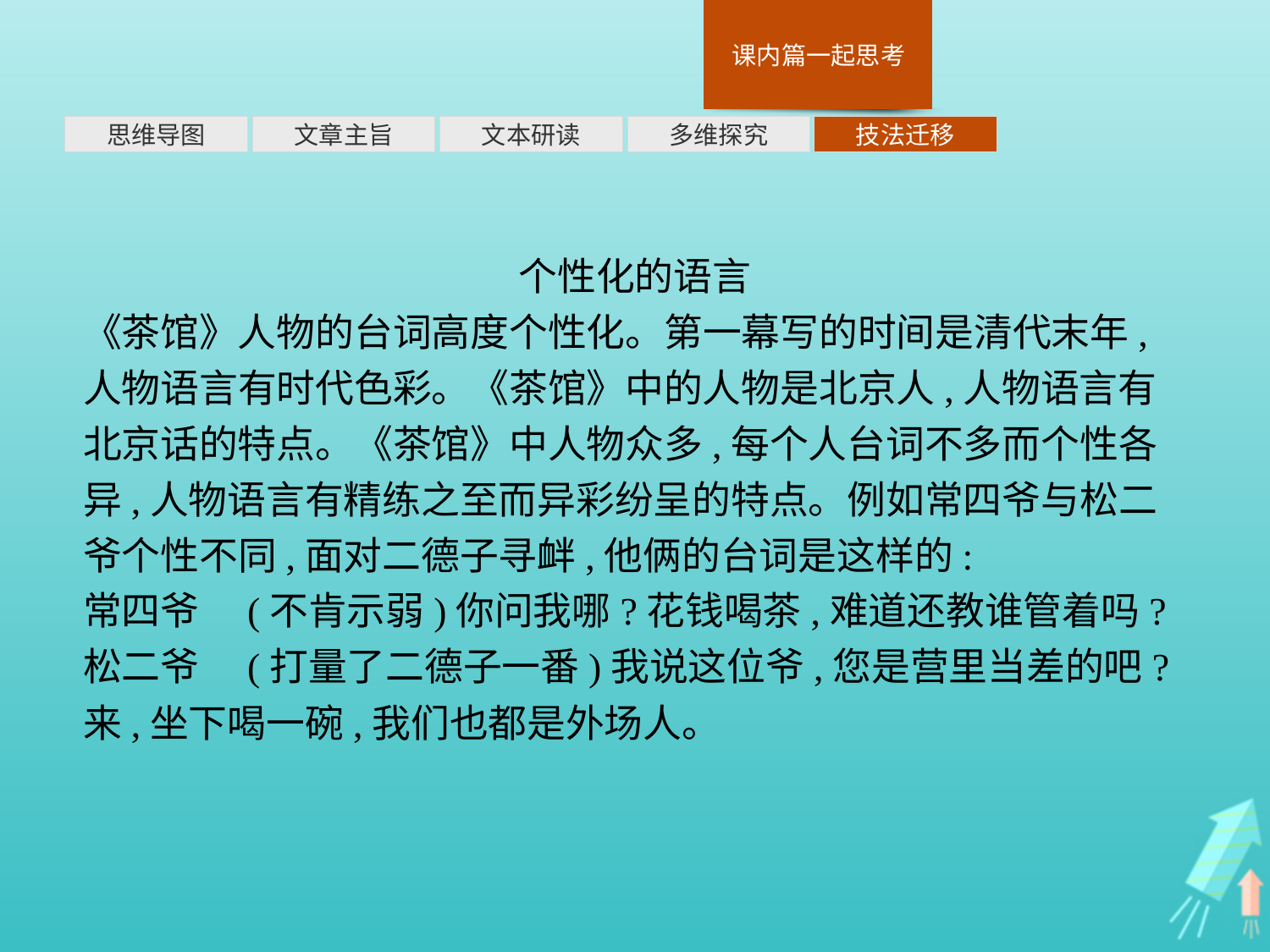

多维探究
思维导图
文章主旨
文本研读
技法迁移
个性化的语言
《茶馆》人物的台词高度个性化。第一幕写的时间是清代末年,人物语言有时代色彩。《茶馆》中的人物是北京人,人物语言有北京话的特点。《茶馆》中人物众多,每个人台词不多而个性各异,人物语言有精练之至而异彩纷呈的特点。例如常四爷与松二爷个性不同,面对二德子寻衅,他俩的台词是这样的:
常四爷　(不肯示弱)你问我哪?花钱喝茶,难道还教谁管着吗?
松二爷　(打量了二德子一番)我说这位爷,您是营里当差的吧?来,坐下喝一碗,我们也都是外场人。